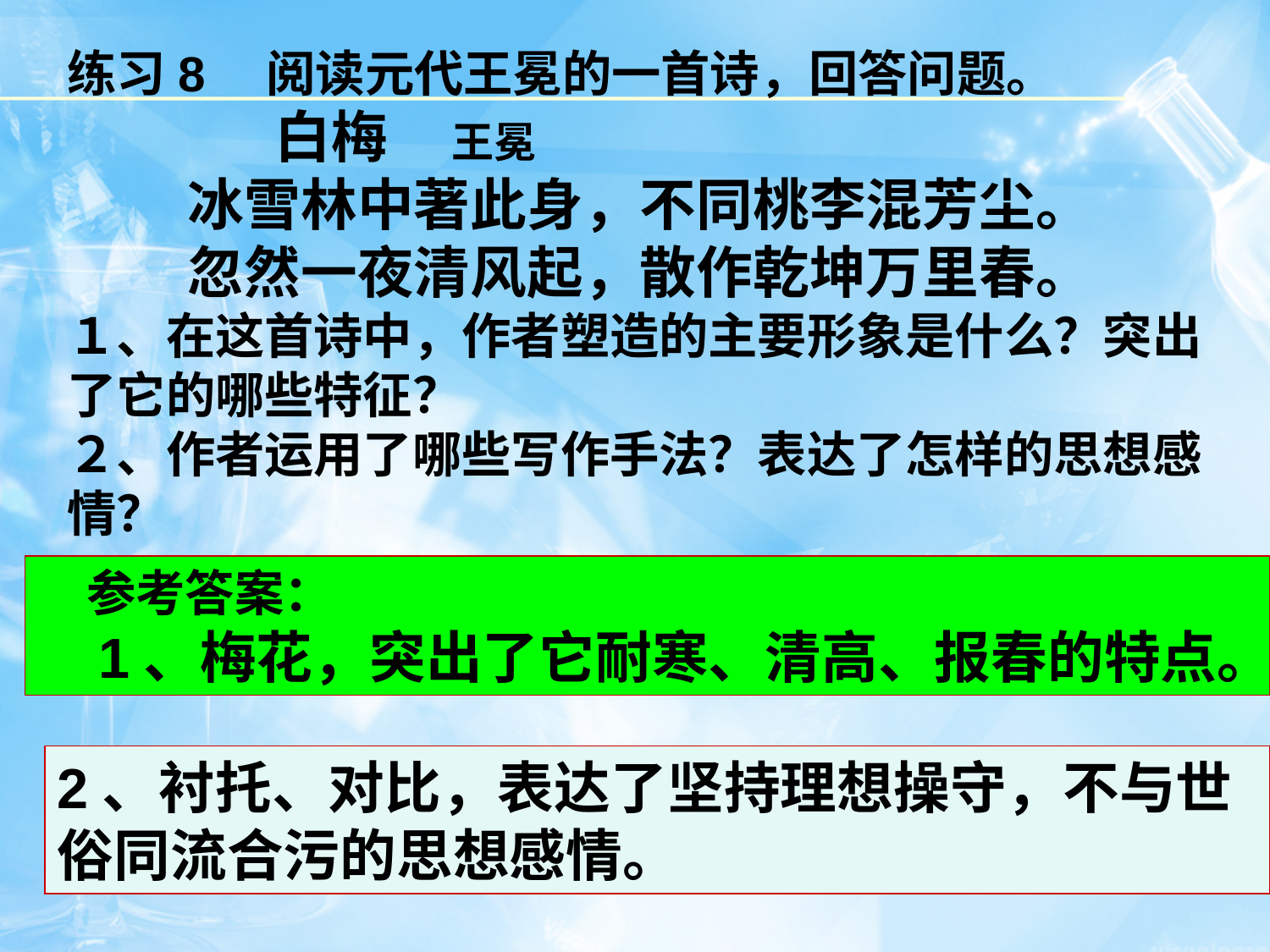

练习8　阅读元代王冕的一首诗，回答问题。
               白梅     王冕
冰雪林中著此身，不同桃李混芳尘。
忽然一夜清风起，散作乾坤万里春。
１、在这首诗中，作者塑造的主要形象是什么？突出了它的哪些特征？
２、作者运用了哪些写作手法？表达了怎样的思想感情？
　参考答案：
　1、梅花，突出了它耐寒、清高、报春的特点。
2、衬托、对比，表达了坚持理想操守，不与世俗同流合污的思想感情。